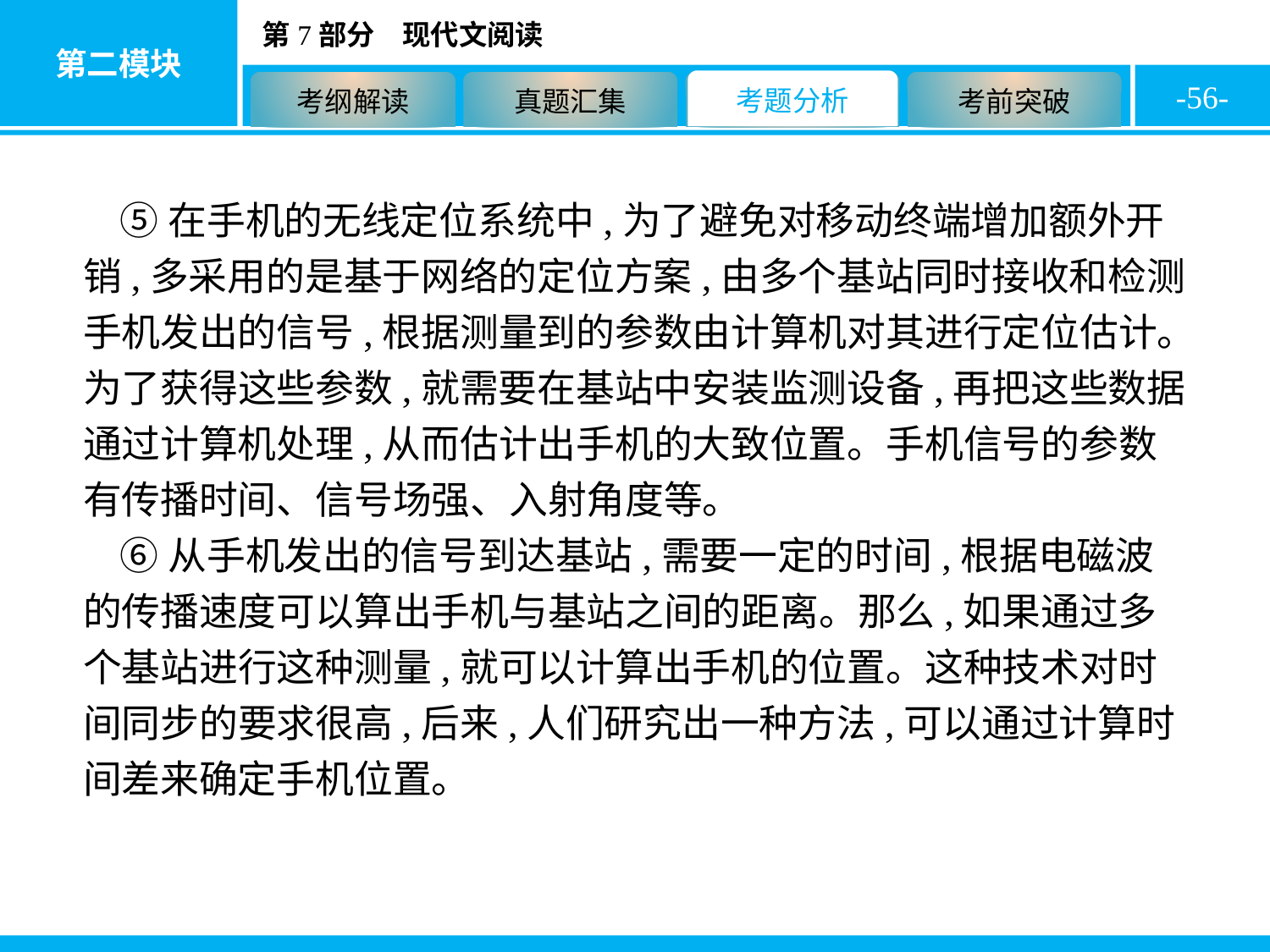

-56-
⑤在手机的无线定位系统中,为了避免对移动终端增加额外开销,多采用的是基于网络的定位方案,由多个基站同时接收和检测手机发出的信号,根据测量到的参数由计算机对其进行定位估计。为了获得这些参数,就需要在基站中安装监测设备,再把这些数据通过计算机处理,从而估计出手机的大致位置。手机信号的参数有传播时间、信号场强、入射角度等。
⑥从手机发出的信号到达基站,需要一定的时间,根据电磁波的传播速度可以算出手机与基站之间的距离。那么,如果通过多个基站进行这种测量,就可以计算出手机的位置。这种技术对时间同步的要求很高,后来,人们研究出一种方法,可以通过计算时间差来确定手机位置。